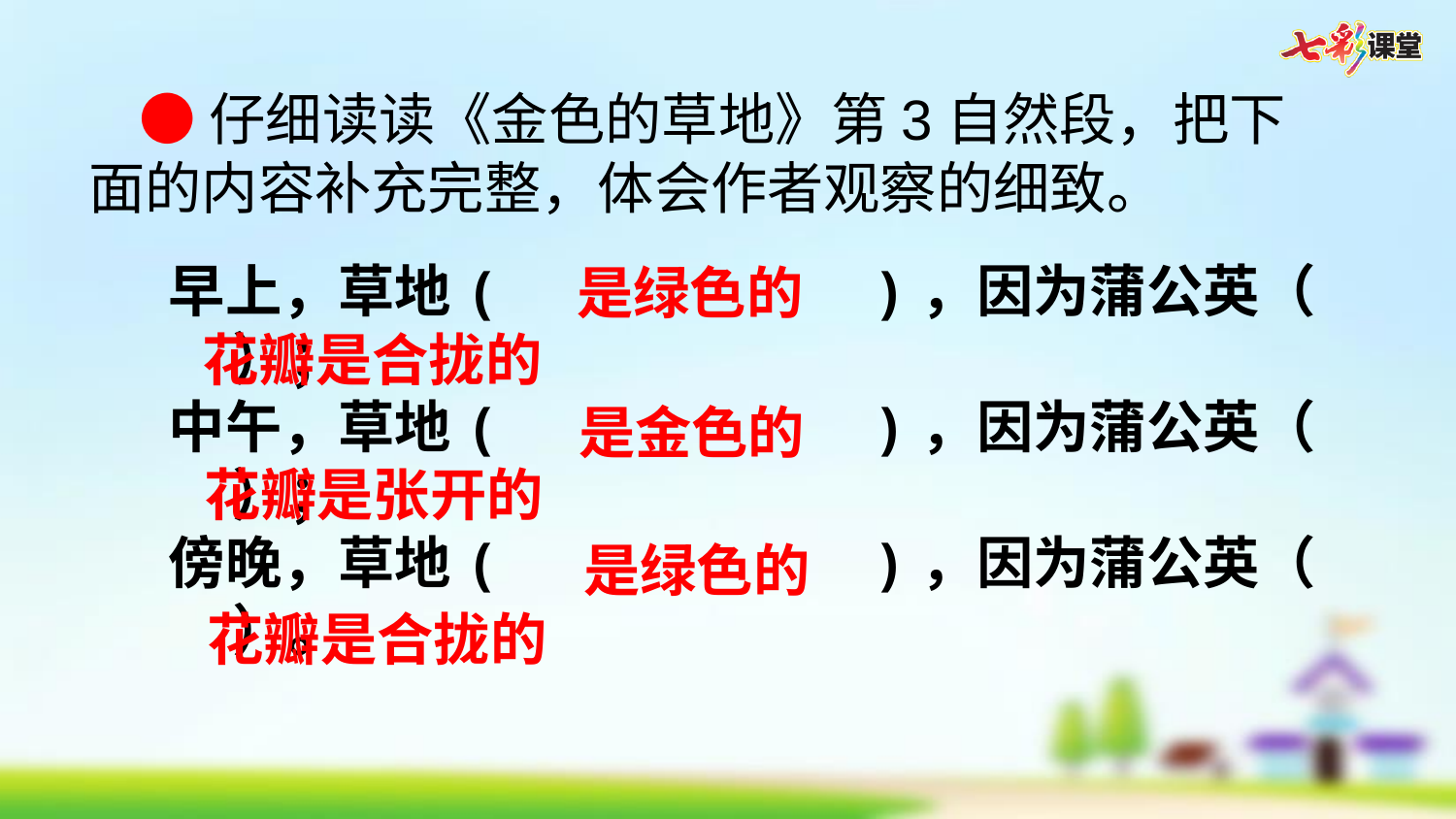

●仔细读读《金色的草地》第3自然段，把下面的内容补充完整，体会作者观察的细致。
    早上，草地(           )，因为蒲公英（               ）；
    中午，草地(           )，因为蒲公英（               ）；
    傍晚，草地(           )，因为蒲公英（               ）。
是绿色的
花瓣是合拢的
是金色的
花瓣是张开的
是绿色的
花瓣是合拢的